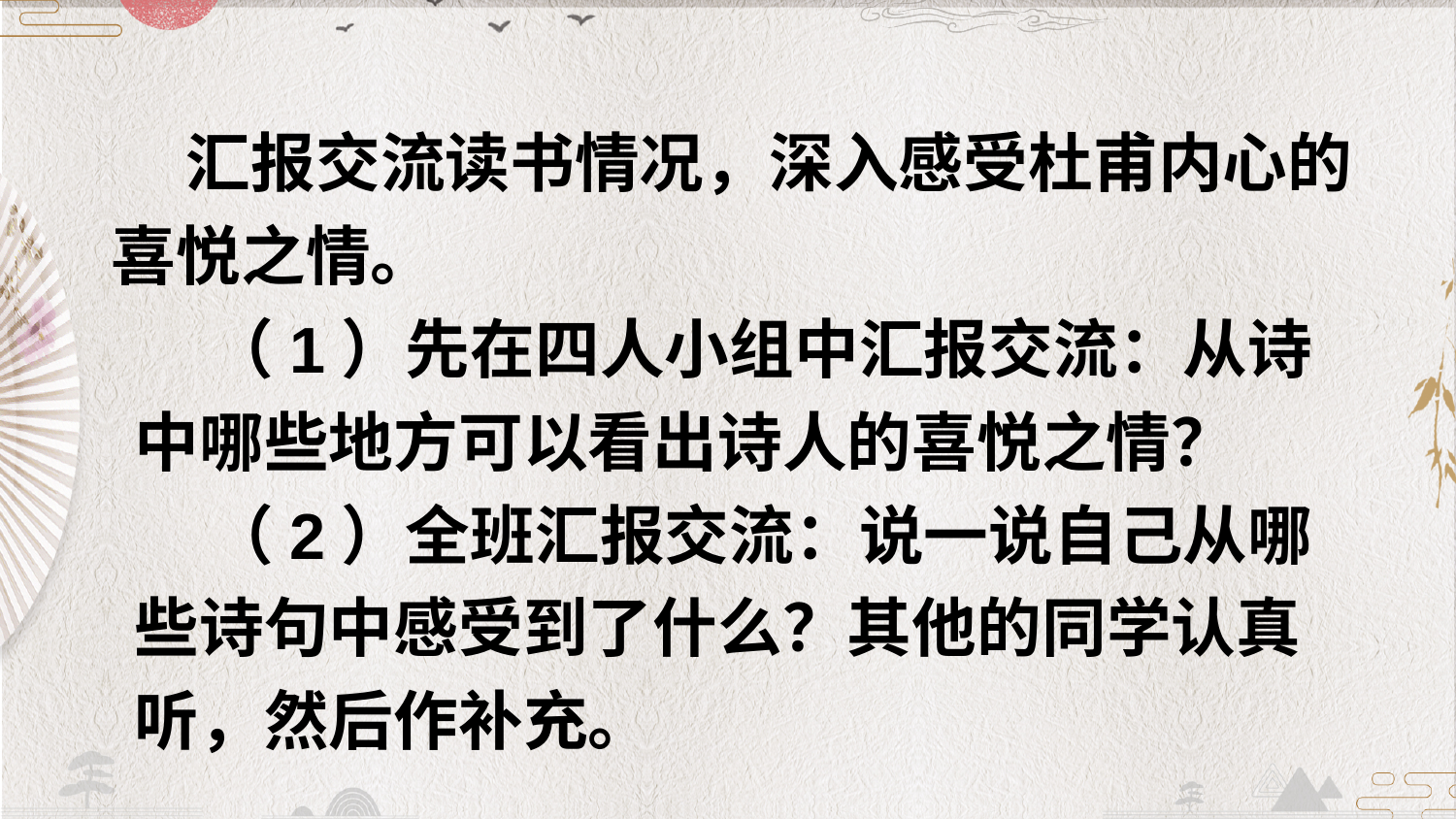

汇报交流读书情况，深入感受杜甫内心的喜悦之情。
    （1）先在四人小组中汇报交流：从诗中哪些地方可以看出诗人的喜悦之情？
    （2）全班汇报交流：说一说自己从哪些诗句中感受到了什么？其他的同学认真听，然后作补充。